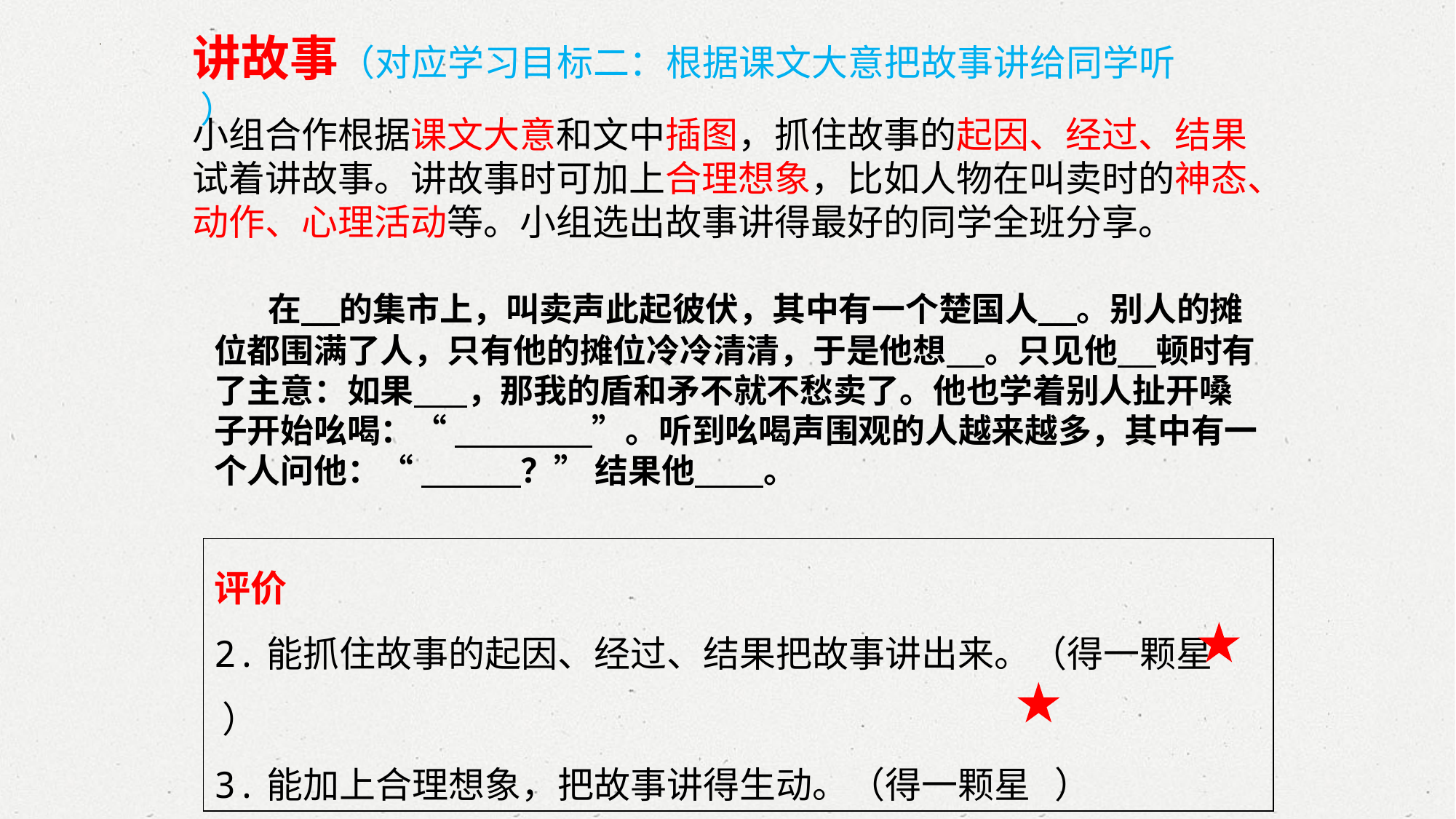

讲故事（对应学习目标二：根据课文大意把故事讲给同学听 ）

小组合作根据课文大意和文中插图，抓住故事的起因、经过、结果试着讲故事。讲故事时可加上合理想象，比如人物在叫卖时的神态、动作、心理活动等。小组选出故事讲得最好的同学全班分享。
  在     的集市上，叫卖声此起彼伏，其中有一个楚国人     。别人的摊位都围满了人，只有他的摊位冷冷清清，于是他想     。只见他     顿时有了主意：如果       ，那我的盾和矛不就不愁卖了。他也学着别人扯开嗓子开始吆喝：“                   ”。听到吆喝声围观的人越来越多，其中有一个人问他：“              ？” 结果他         。
评价
2.能抓住故事的起因、经过、结果把故事讲出来。（得一颗星  ）
3.能加上合理想象，把故事讲得生动。（得一颗星   ）